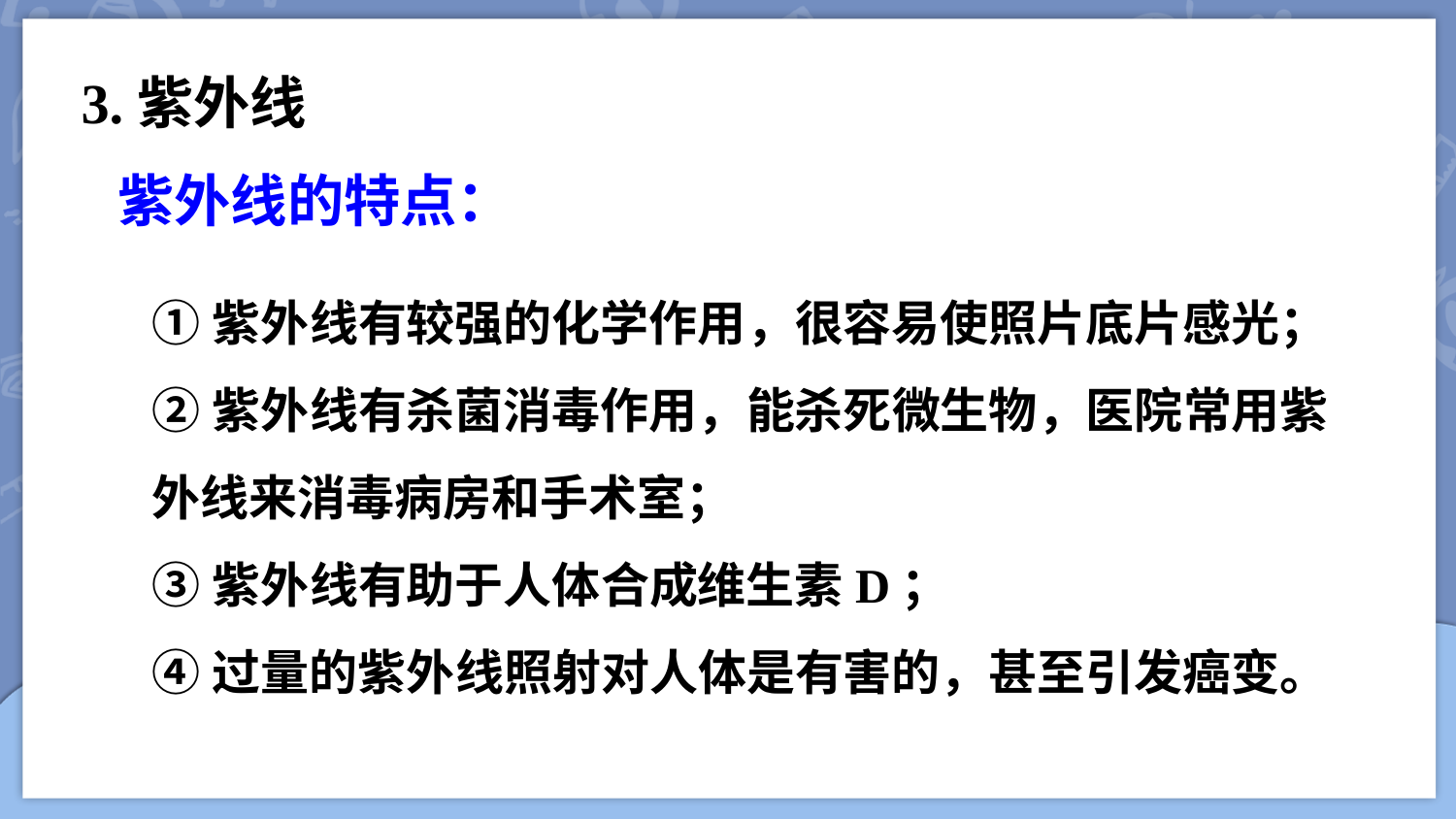

3.紫外线
紫外线的特点：
①紫外线有较强的化学作用，很容易使照片底片感光；
②紫外线有杀菌消毒作用，能杀死微生物，医院常用紫外线来消毒病房和手术室；
③紫外线有助于人体合成维生素D；
④过量的紫外线照射对人体是有害的，甚至引发癌变。